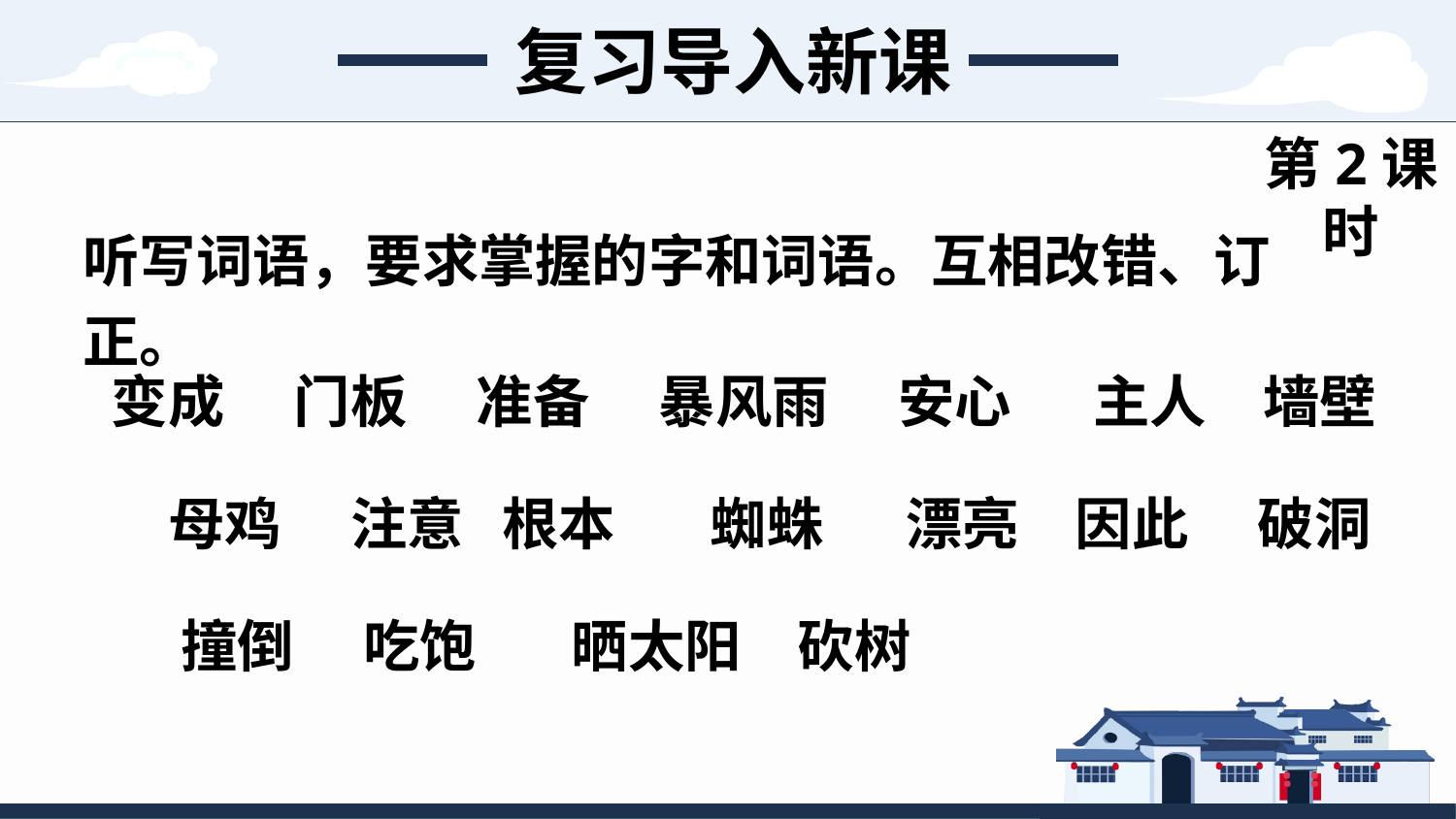

复习导入新课
第2课时
听写词语，要求掌握的字和词语。互相改错、订正。
变成　 门板　 准备　 暴风雨　 安心　  主人　墙壁 　母鸡 　注意   根本　   蜘蛛　  漂亮　因此　 破洞　 撞倒　 吃饱　   晒太阳　砍树